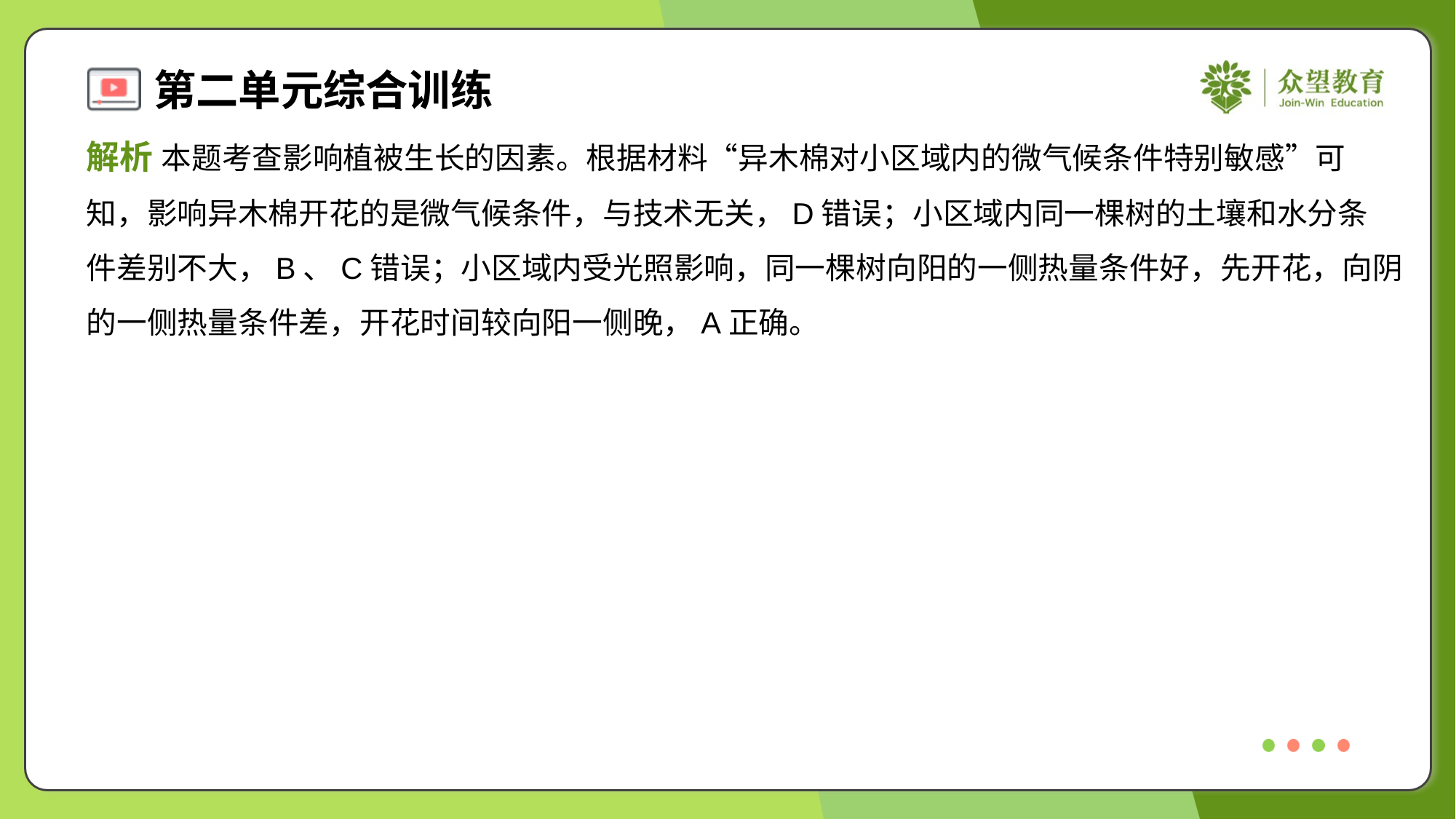

解析 本题考查影响植被生长的因素。根据材料“异木棉对小区域内的微气候条件特别敏感”可
知，影响异木棉开花的是微气候条件，与技术无关，D错误；小区域内同一棵树的土壤和水分条
件差别不大，B、C错误；小区域内受光照影响，同一棵树向阳的一侧热量条件好，先开花，向阴
的一侧热量条件差，开花时间较向阳一侧晚，A正确。